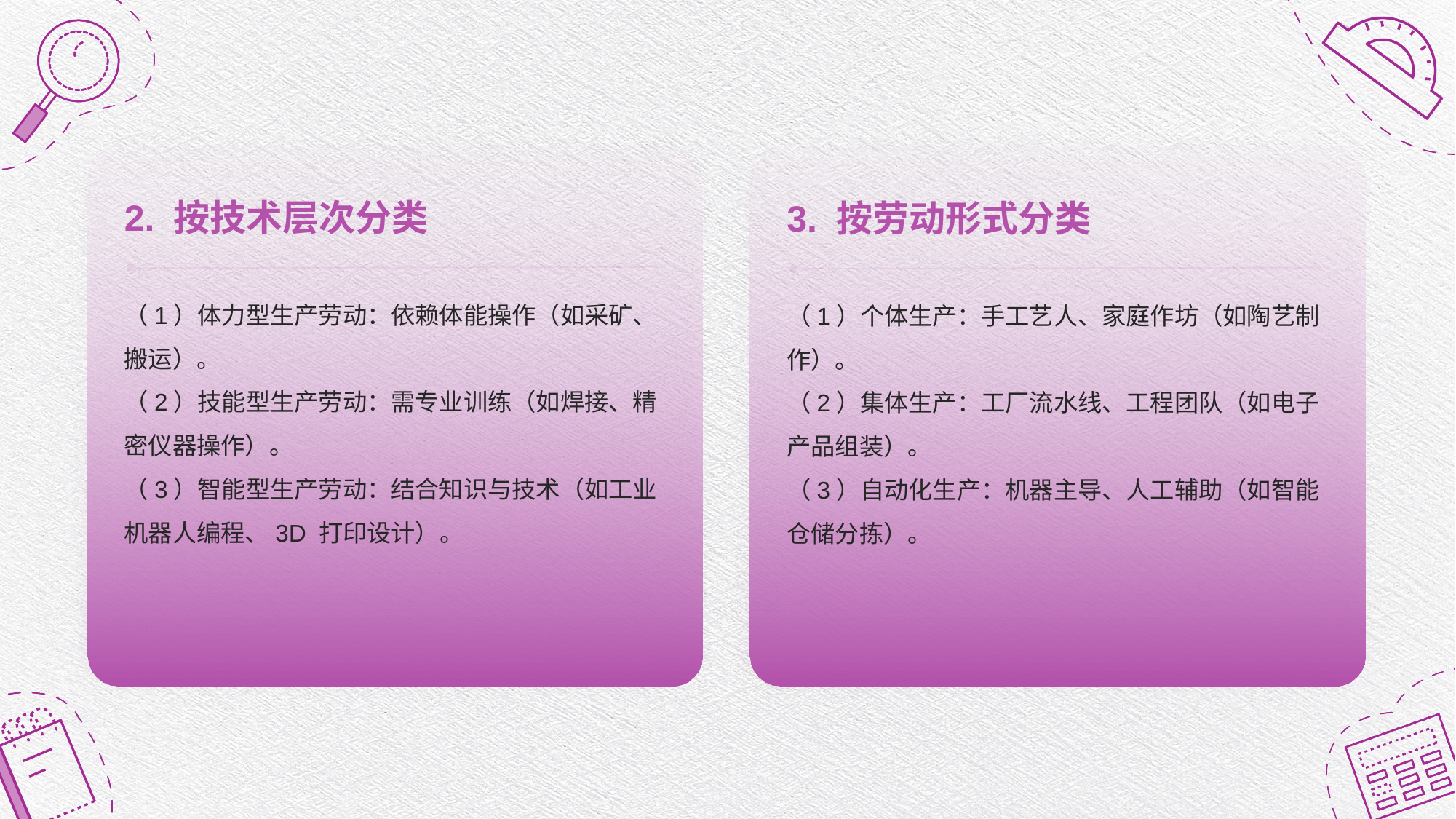

2. 按技术层次分类
3. 按劳动形式分类
（1）体力型生产劳动：依赖体能操作（如采矿、搬运）。
（2）技能型生产劳动：需专业训练（如焊接、精密仪器操作）。
（3）智能型生产劳动：结合知识与技术（如工业机器人编程、3D 打印设计）。
（1）个体生产：手工艺人、家庭作坊（如陶艺制作）。
（2）集体生产：工厂流水线、工程团队（如电子产品组装）。
（3）自动化生产：机器主导、人工辅助（如智能仓储分拣）。